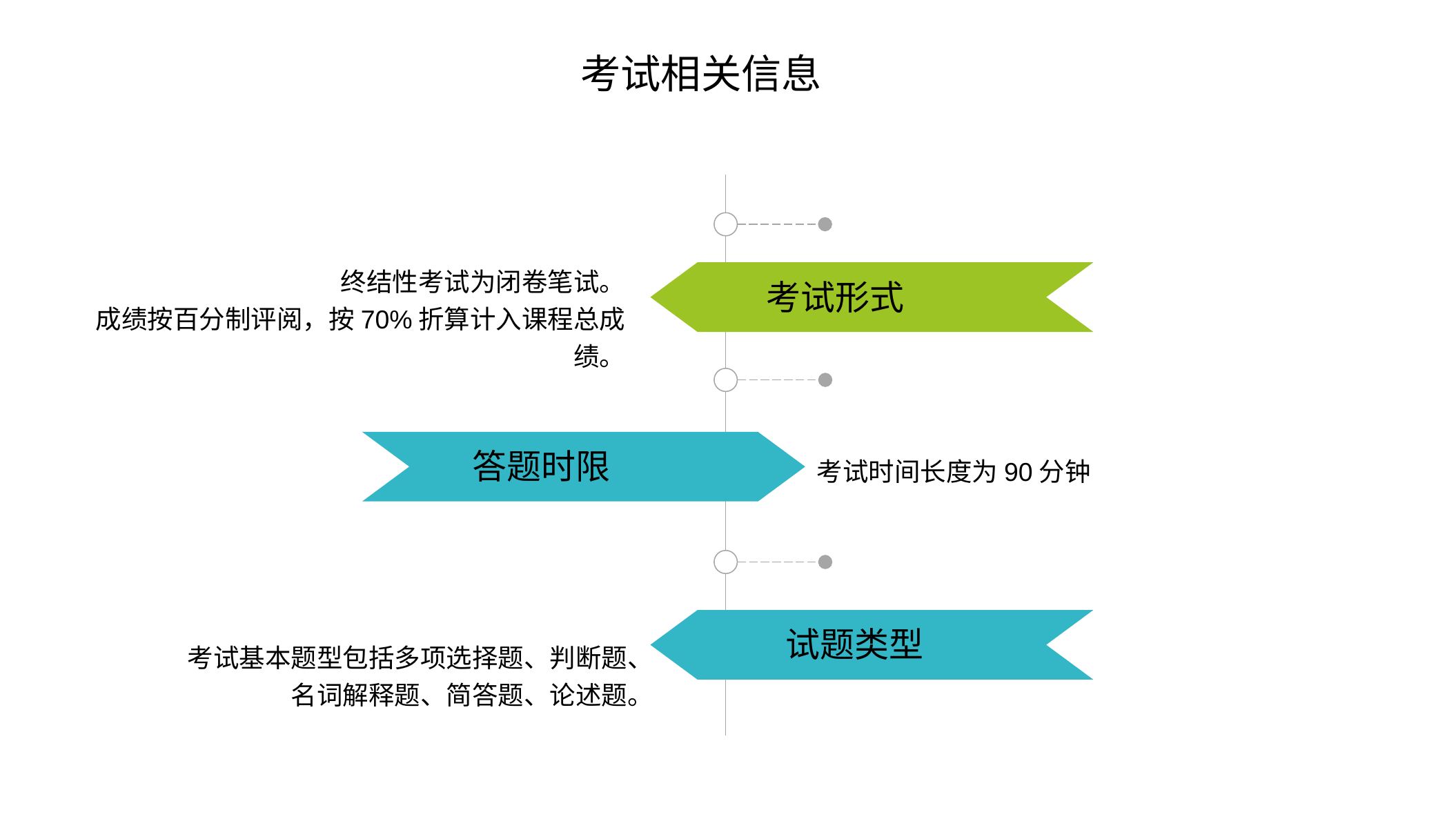

考试相关信息

终结性考试为闭卷笔试。
成绩按百分制评阅，按70%折算计入课程总成绩。

考试形式

答题时限

考试时间长度为90分钟

试题类型

考试基本题型包括多项选择题、判断题、
名词解释题、简答题、论述题。